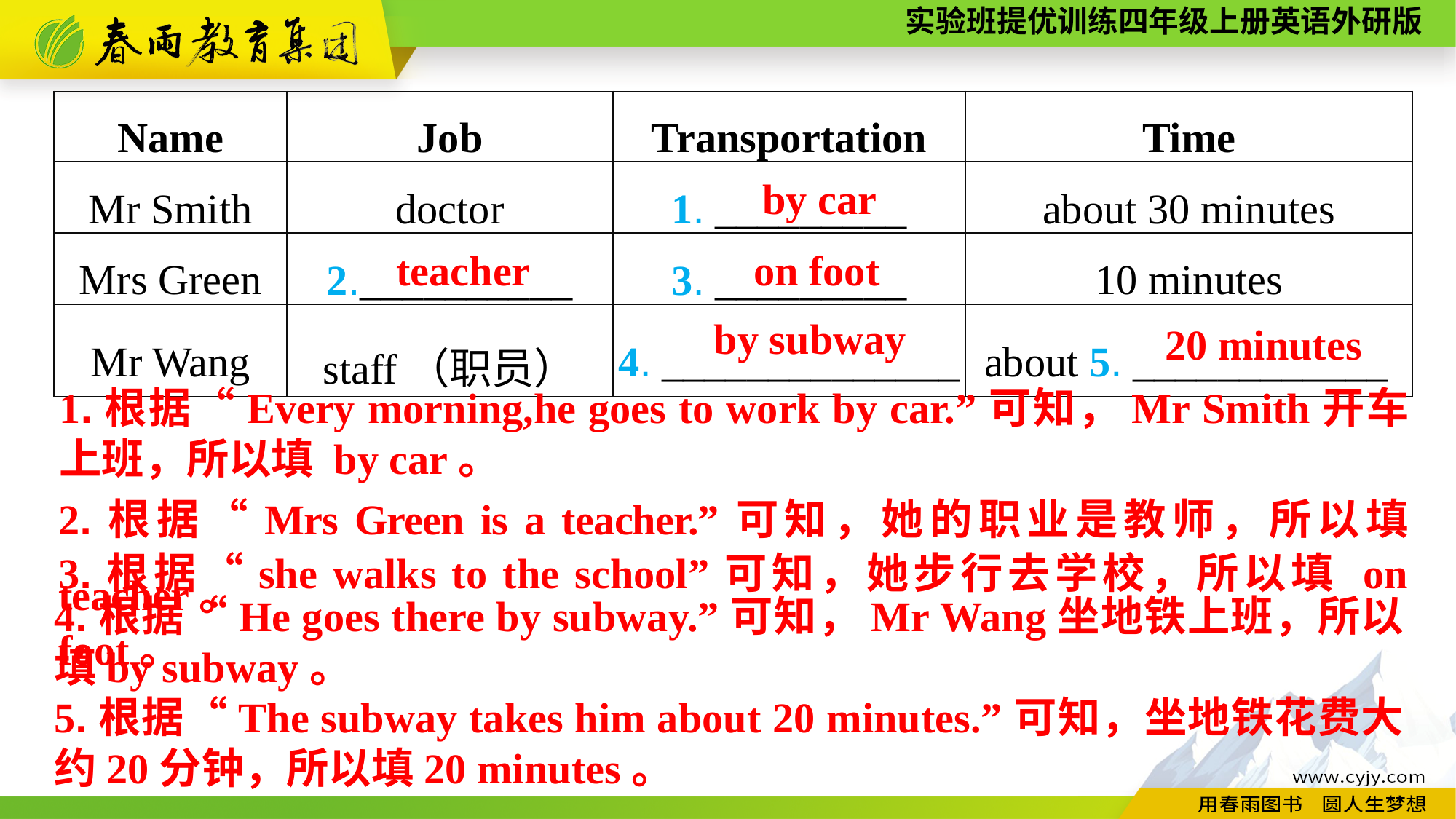

| Name | Job | Transportation | Time |
| --- | --- | --- | --- |
| Mr Smith | doctor | 1. \_\_\_\_\_\_\_\_\_ | about 30 minutes |
| Mrs Green | 2.\_\_\_\_\_\_\_\_\_\_ | 3. \_\_\_\_\_\_\_\_\_ | 10 minutes |
| Mr Wang | staff（职员） | 4. \_\_\_\_\_\_\_\_\_\_\_\_\_\_ | about 5. \_\_\_\_\_\_\_\_\_\_\_\_ |
by car
teacher
on foot
by subway
20 minutes
1.根据“Every morning,he goes to work by car.”可知，Mr Smith开车上班，所以填 by car。
2.根据“Mrs Green is a teacher.”可知，她的职业是教师，所以填 teacher。
3.根据“she walks to the school”可知，她步行去学校，所以填 on foot。
4.根据“He goes there by subway.”可知，Mr Wang坐地铁上班，所以填by subway。
5.根据“The subway takes him about 20 minutes.”可知，坐地铁花费大约20分钟，所以填20 minutes。